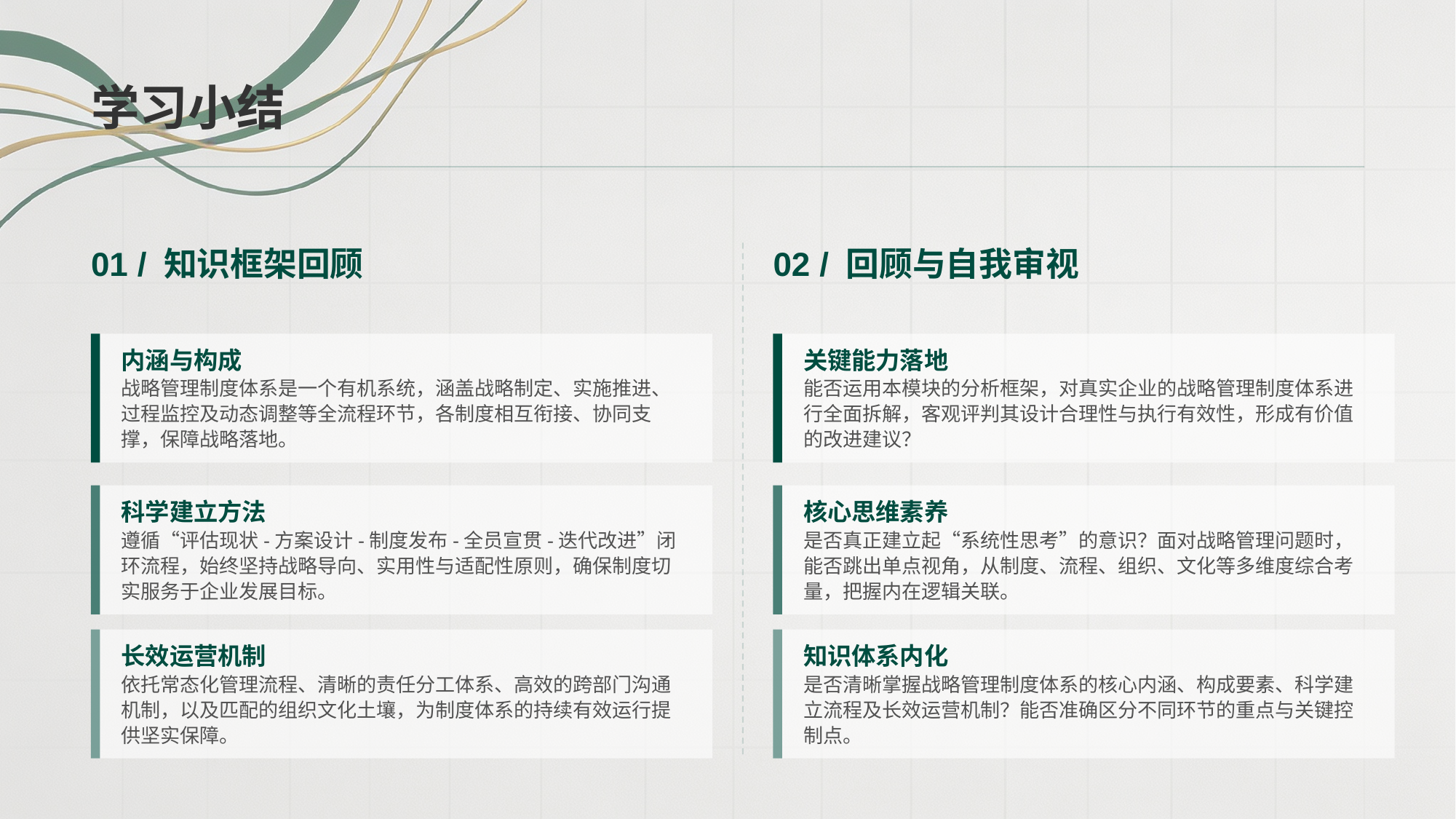

学习小结
01 / 知识框架回顾
02 / 回顾与自我审视

内涵与构成
战略管理制度体系是一个有机系统，涵盖战略制定、实施推进、过程监控及动态调整等全流程环节，各制度相互衔接、协同支撑，保障战略落地。
关键能力落地
能否运用本模块的分析框架，对真实企业的战略管理制度体系进行全面拆解，客观评判其设计合理性与执行有效性，形成有价值的改进建议？

科学建立方法
遵循“评估现状-方案设计-制度发布-全员宣贯-迭代改进”闭环流程，始终坚持战略导向、实用性与适配性原则，确保制度切实服务于企业发展目标。
核心思维素养
是否真正建立起“系统性思考”的意识？面对战略管理问题时，能否跳出单点视角，从制度、流程、组织、文化等多维度综合考量，把握内在逻辑关联。

长效运营机制
依托常态化管理流程、清晰的责任分工体系、高效的跨部门沟通机制，以及匹配的组织文化土壤，为制度体系的持续有效运行提供坚实保障。
知识体系内化
是否清晰掌握战略管理制度体系的核心内涵、构成要素、科学建立流程及长效运营机制？能否准确区分不同环节的重点与关键控制点。